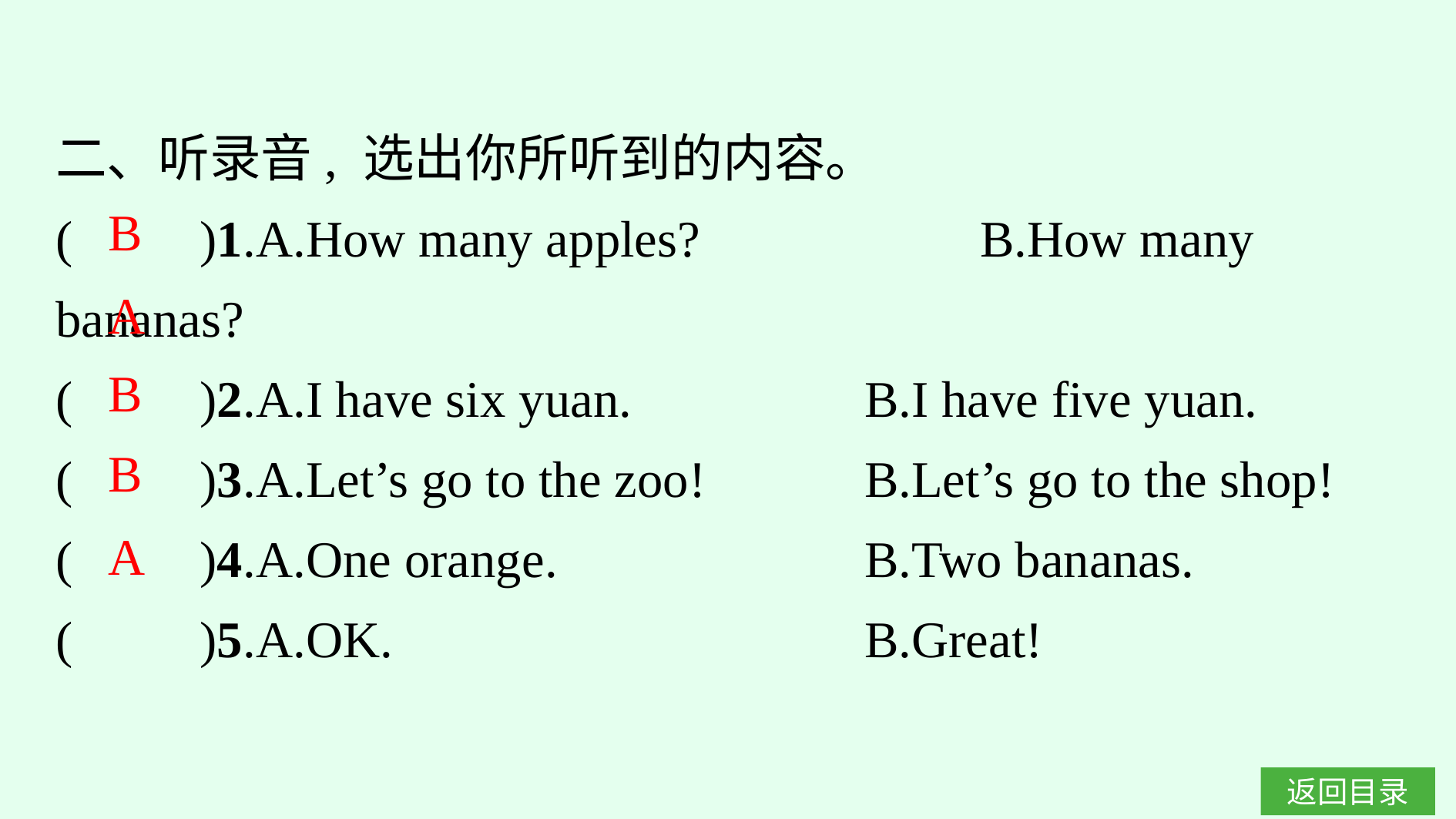

二、听录音, 选出你所听到的内容。
(　　)1.A.How many apples?　　　	B.How many bananas?
(　　)2.A.I have six yuan.			B.I have five yuan.
(　　)3.A.Let’s go to the zoo!		B.Let’s go to the shop!
(　　)4.A.One orange.				B.Two bananas.
(　　)5.A.OK.					B.Great!
B
A
B
B
A